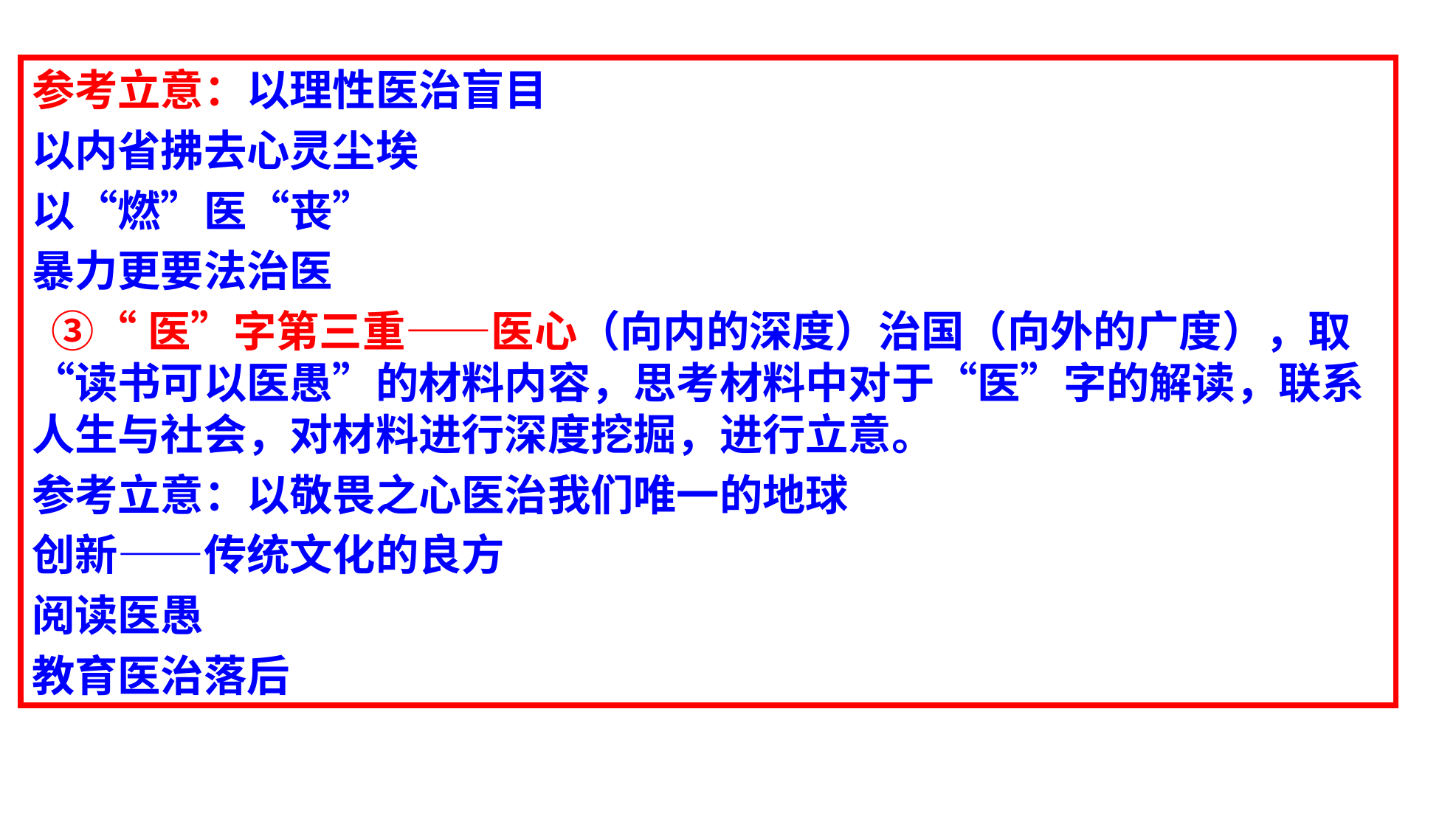

参考立意：以理性医治盲目
以内省拂去心灵尘埃
以“燃”医“丧”
暴力更要法治医
  ③“医”字第三重——医心（向内的深度）治国（向外的广度），取“读书可以医愚”的材料内容，思考材料中对于“医”字的解读，联系人生与社会，对材料进行深度挖掘，进行立意。
参考立意：以敬畏之心医治我们唯一的地球
创新——传统文化的良方
阅读医愚
教育医治落后